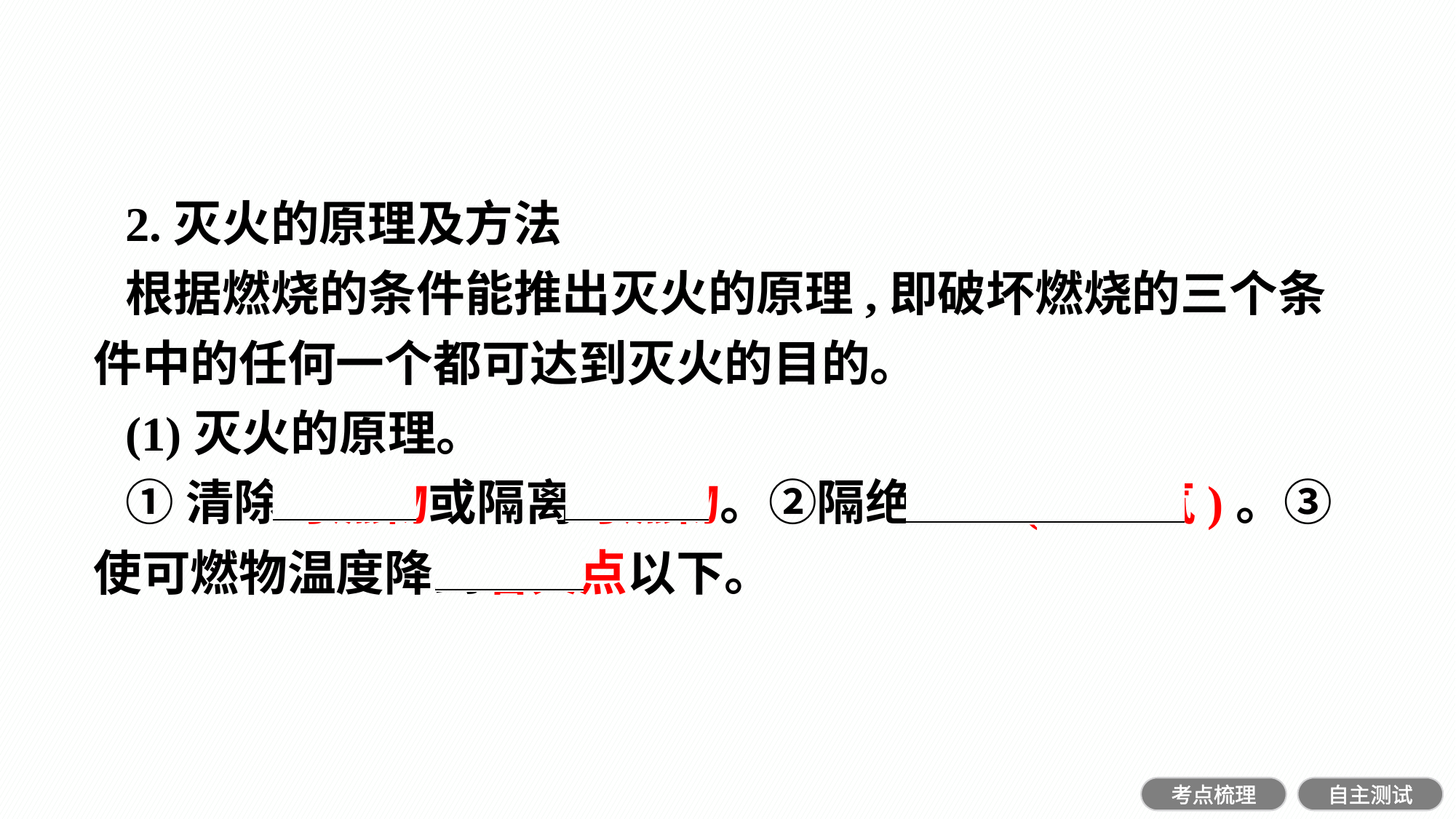

2.灭火的原理及方法
根据燃烧的条件能推出灭火的原理,即破坏燃烧的三个条件中的任何一个都可达到灭火的目的。
(1)灭火的原理。
①清除可燃物或隔离可燃物。②隔绝氧气(或空气)。③使可燃物温度降到着火点以下。